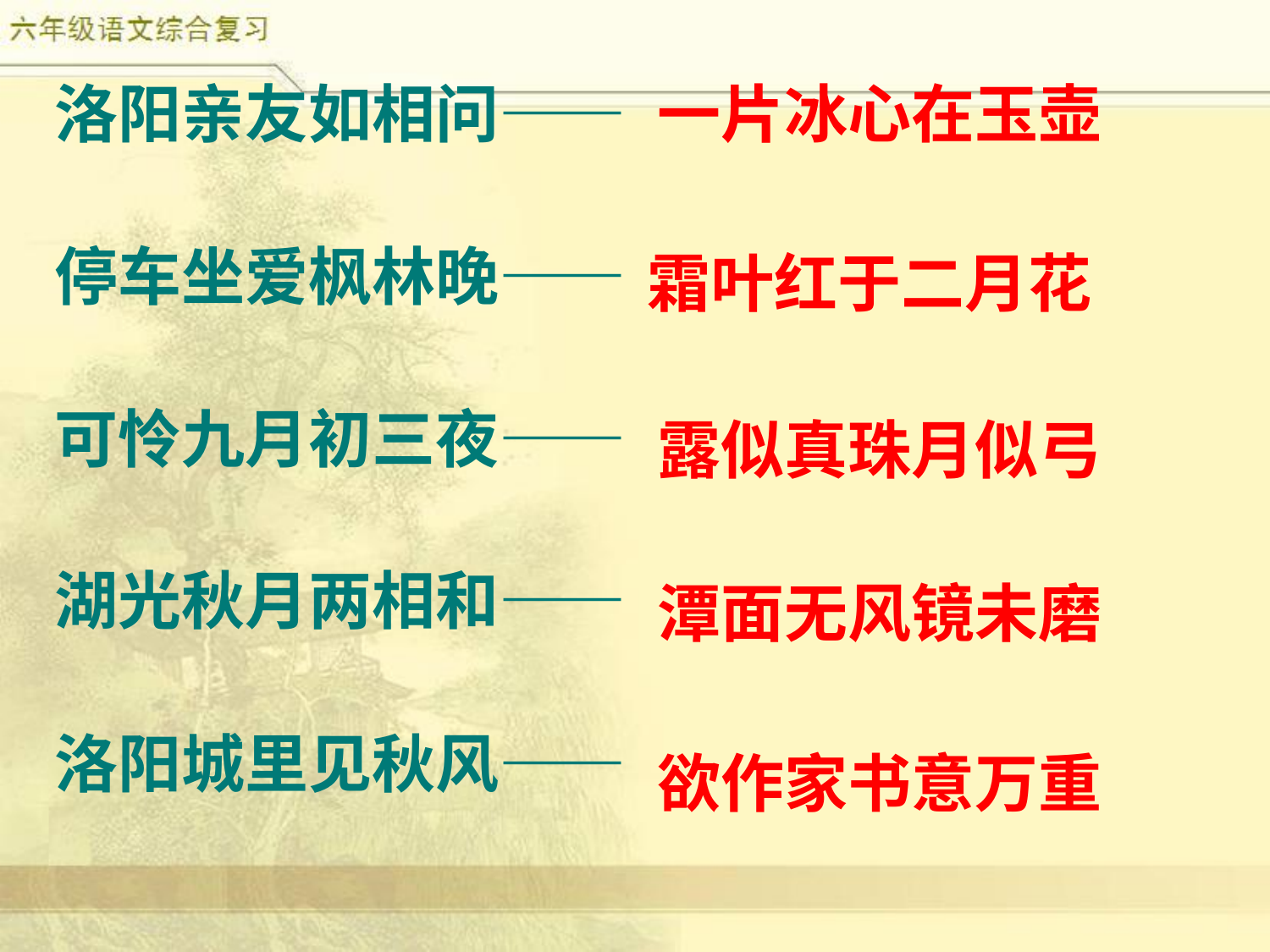

洛阳亲友如相问——

停车坐爱枫林晚——

可怜九月初三夜——

湖光秋月两相和——

洛阳城里见秋风——
一片冰心在玉壶
霜叶红于二月花
露似真珠月似弓
潭面无风镜未磨
欲作家书意万重